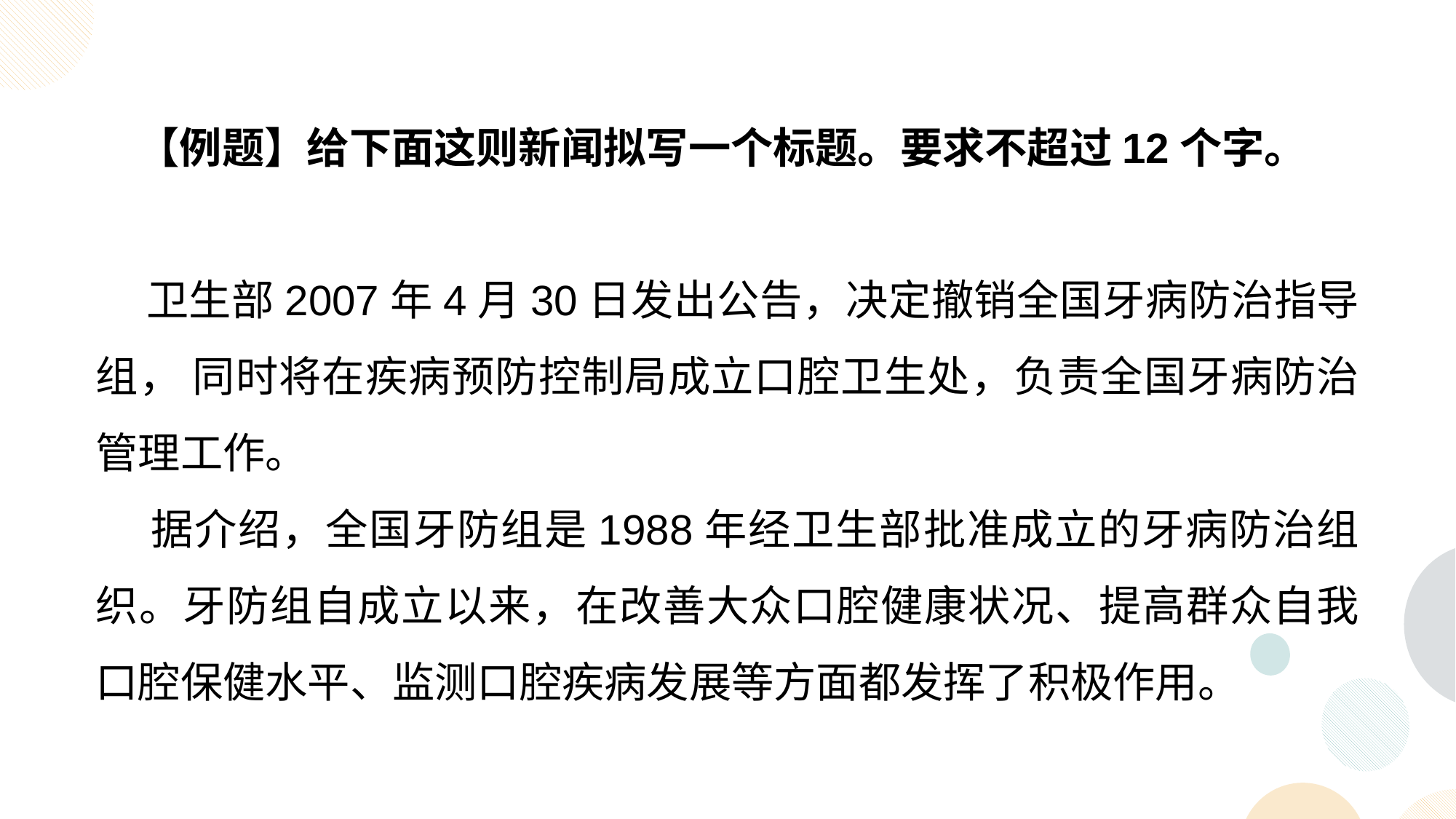

【例题】给下面这则新闻拟写一个标题。要求不超过12个字。

    卫生部2007年4月30日发出公告，决定撤销全国牙病防治指导组， 同时将在疾病预防控制局成立口腔卫生处，负责全国牙病防治管理工作。
    据介绍，全国牙防组是1988年经卫生部批准成立的牙病防治组织。牙防组自成立以来，在改善大众口腔健康状况、提高群众自我 口腔保健水平、监测口腔疾病发展等方面都发挥了积极作用。